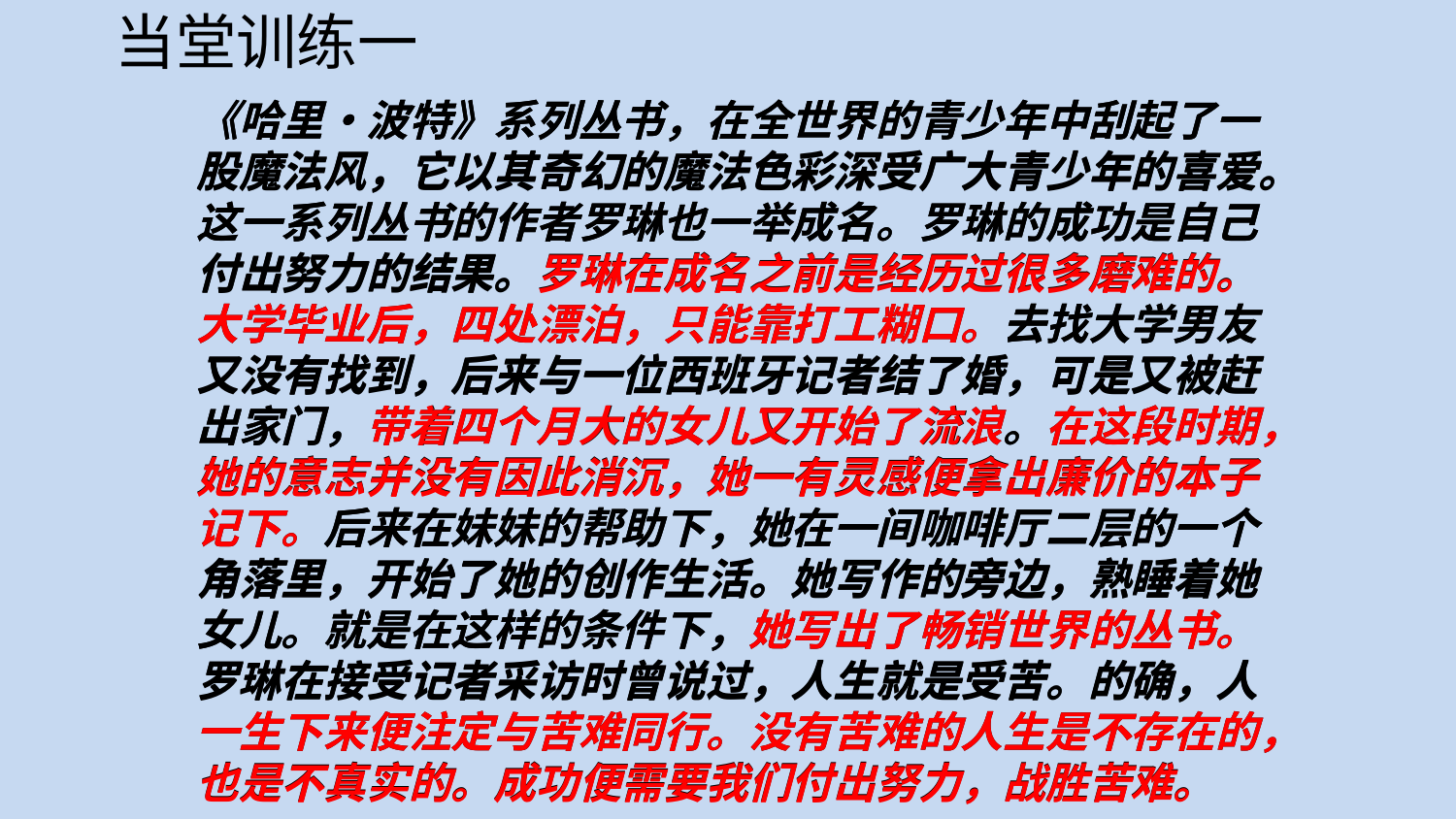

当堂训练一
《哈里•波特》系列丛书，在全世界的青少年中刮起了一股魔法风，它以其奇幻的魔法色彩深受广大青少年的喜爱。这一系列丛书的作者罗琳也一举成名。罗琳的成功是自己付出努力的结果。罗琳在成名之前是经历过很多磨难的。大学毕业后，四处漂泊，只能靠打工糊口。去找大学男友又没有找到，后来与一位西班牙记者结了婚，可是又被赶出家门，带着四个月大的女儿又开始了流浪。在这段时期，她的意志并没有因此消沉，她一有灵感便拿出廉价的本子记下。后来在妹妹的帮助下，她在一间咖啡厅二层的一个角落里，开始了她的创作生活。她写作的旁边，熟睡着她女儿。就是在这样的条件下，她写出了畅销世界的丛书。罗琳在接受记者采访时曾说过，人生就是受苦。的确，人一生下来便注定与苦难同行。没有苦难的人生是不存在的，也是不真实的。成功便需要我们付出努力，战胜苦难。
《哈里•波特》系列丛书，在全世界的青少年中刮起了一股魔法风，它以其奇幻的魔法色彩深受广大青少年的喜爱。这一系列丛书的作者罗琳也一举成名。罗琳的成功是自己付出努力的结果。罗琳在成名之前是经历过很多磨难的。大学毕业后，四处漂泊，只能靠打工糊口。去找大学男友又没有找到，后来与一位西班牙记者结了婚，可是又被赶出家门，带着四个月大的女儿又开始了流浪。在这段时期，她的意志并没有因此消沉，她一有灵感便拿出廉价的本子记下。后来在妹妹的帮助下，她在一间咖啡厅二层的一个角落里，开始了她的创作生活。她写作的旁边，熟睡着她女儿。就是在这样的条件下，她写出了畅销世界的丛书。罗琳在接受记者采访时曾说过，人生就是受苦。的确，人一生下来便注定与苦难同行。没有苦难的人生是不存在的，也是不真实的。成功便需要我们付出努力，战胜苦难。